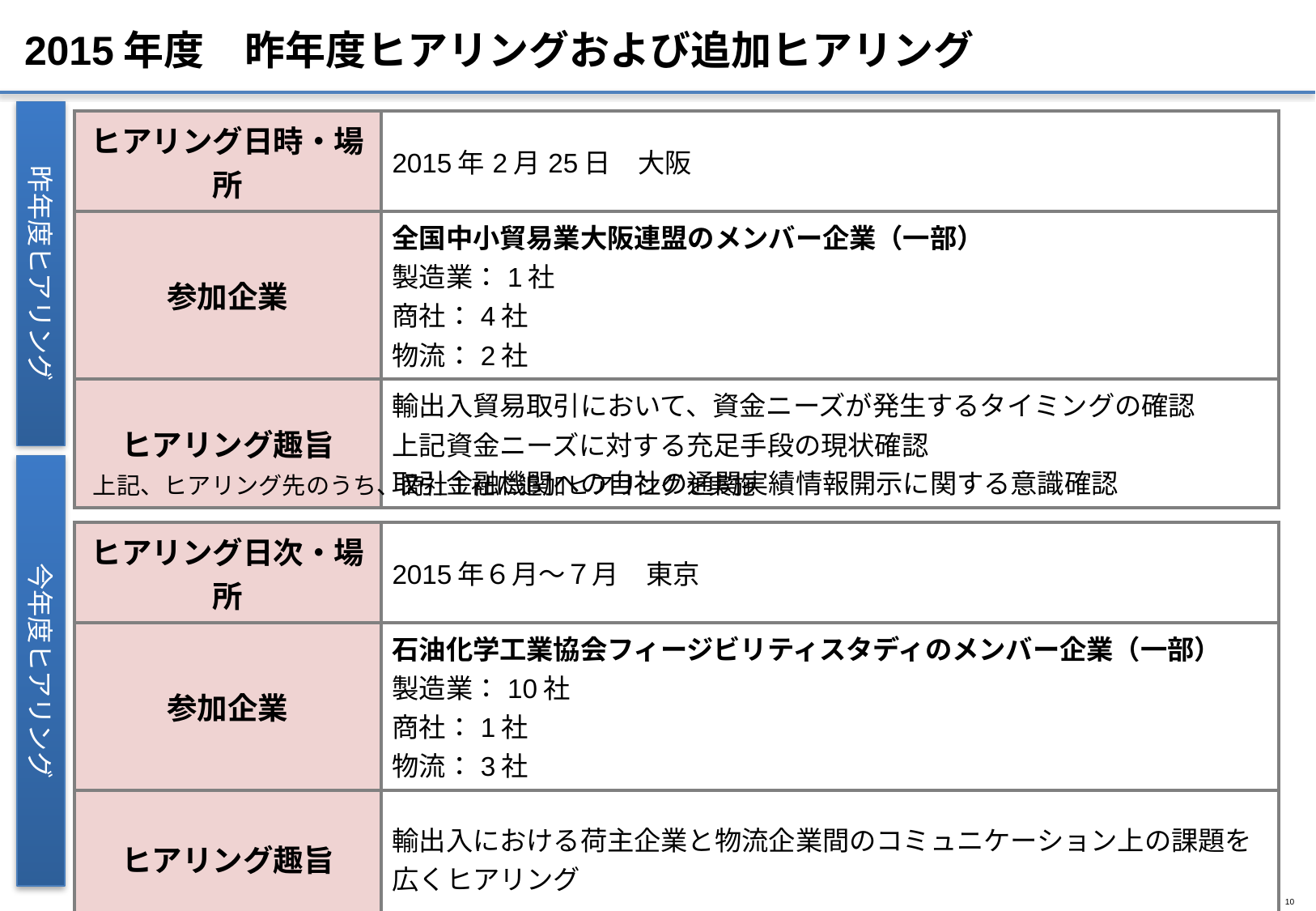

2015年度　昨年度ヒアリングおよび追加ヒアリング
昨年度ヒアリング
| ヒアリング日時・場所 | 2015年2月25日　大阪 |
| --- | --- |
| 参加企業 | 全国中小貿易業大阪連盟のメンバー企業（一部） 製造業：1社 商社：4社 物流：2社 |
| ヒアリング趣旨 | 輸出入貿易取引において、資金ニーズが発生するタイミングの確認 上記資金ニーズに対する充足手段の現状確認 取引金融機関への自社の通関実績情報開示に関する意識確認 |
今年度ヒアリング
上記、ヒアリング先のうち、商社１社に追加ヒアリングを実施
| ヒアリング日次・場所 | 2015年６月～７月　東京 |
| --- | --- |
| 参加企業 | 石油化学工業協会フィージビリティスタディのメンバー企業（一部） 製造業：10社 商社：1社 物流：3社 |
| ヒアリング趣旨 | 輸出入における荷主企業と物流企業間のコミュニケーション上の課題を広くヒアリング |